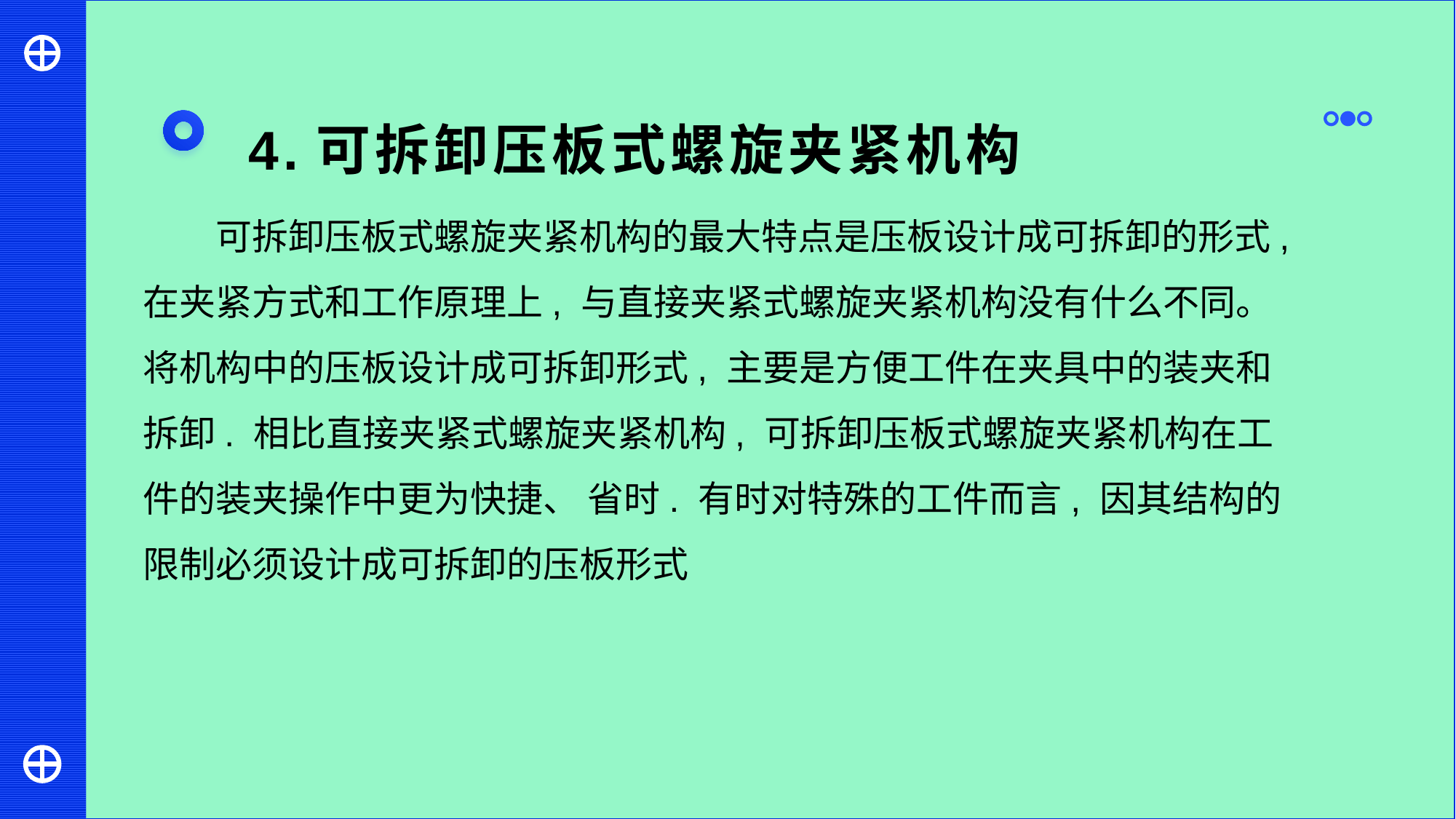

4.可拆卸压板式螺旋夹紧机构

可拆卸压板式螺旋夹紧机构的最大特点是压板设计成可拆卸的形式, 在夹紧方式和工作原理上, 与直接夹紧式螺旋夹紧机构没有什么不同。 将机构中的压板设计成可拆卸形式, 主要是方便工件在夹具中的装夹和拆卸. 相比直接夹紧式螺旋夹紧机构, 可拆卸压板式螺旋夹紧机构在工件的装夹操作中更为快捷、 省时. 有时对特殊的工件而言, 因其结构的限制必须设计成可拆卸的压板形式